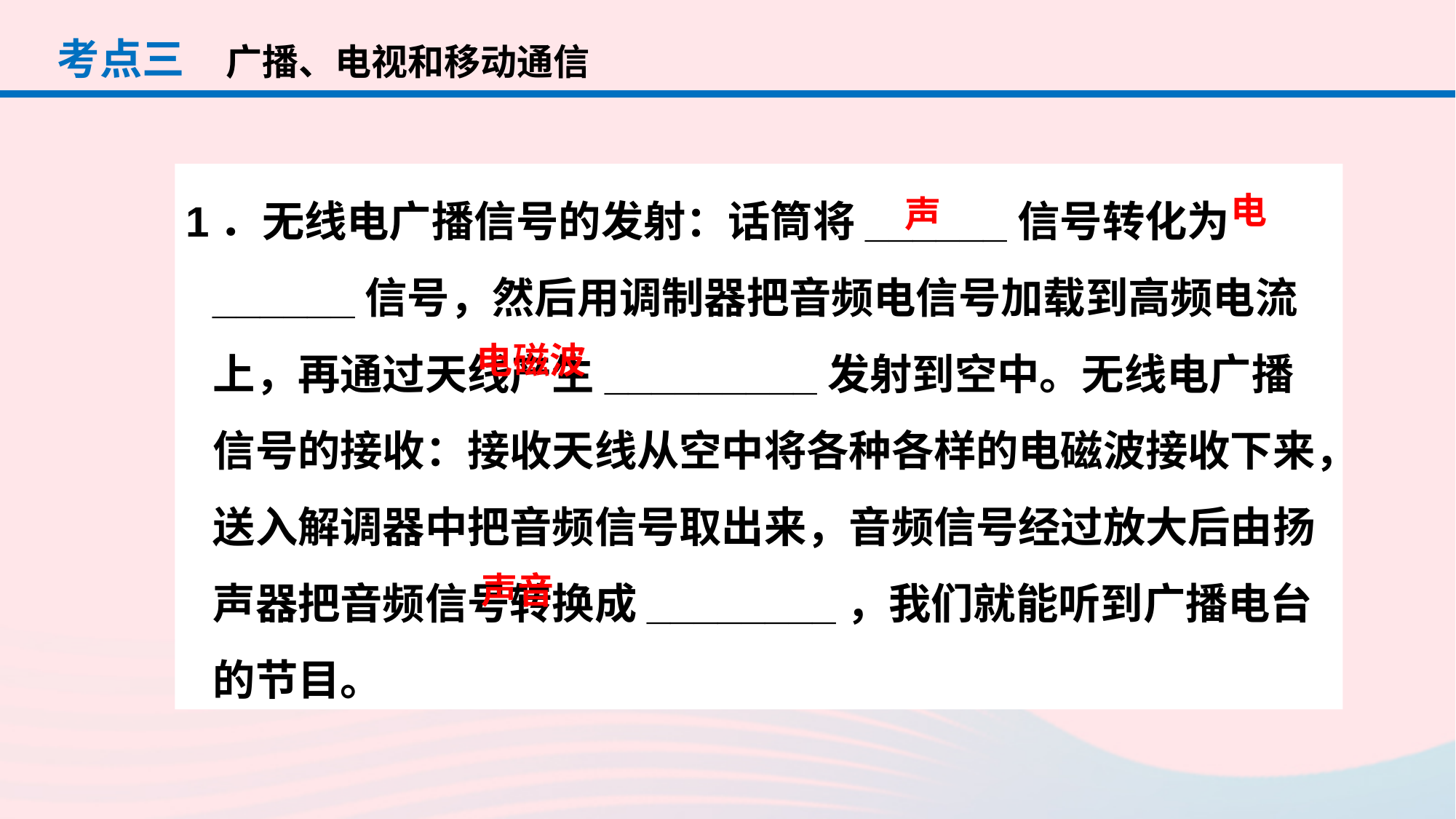

考点三
广播、电视和移动通信
1．无线电广播信号的发射：话筒将______信号转化为______信号，然后用调制器把音频电信号加载到高频电流上，再通过天线产生_________发射到空中。无线电广播信号的接收：接收天线从空中将各种各样的电磁波接收下来，送入解调器中把音频信号取出来，音频信号经过放大后由扬声器把音频信号转换成________，我们就能听到广播电台的节目。
电
声
电磁波
声音